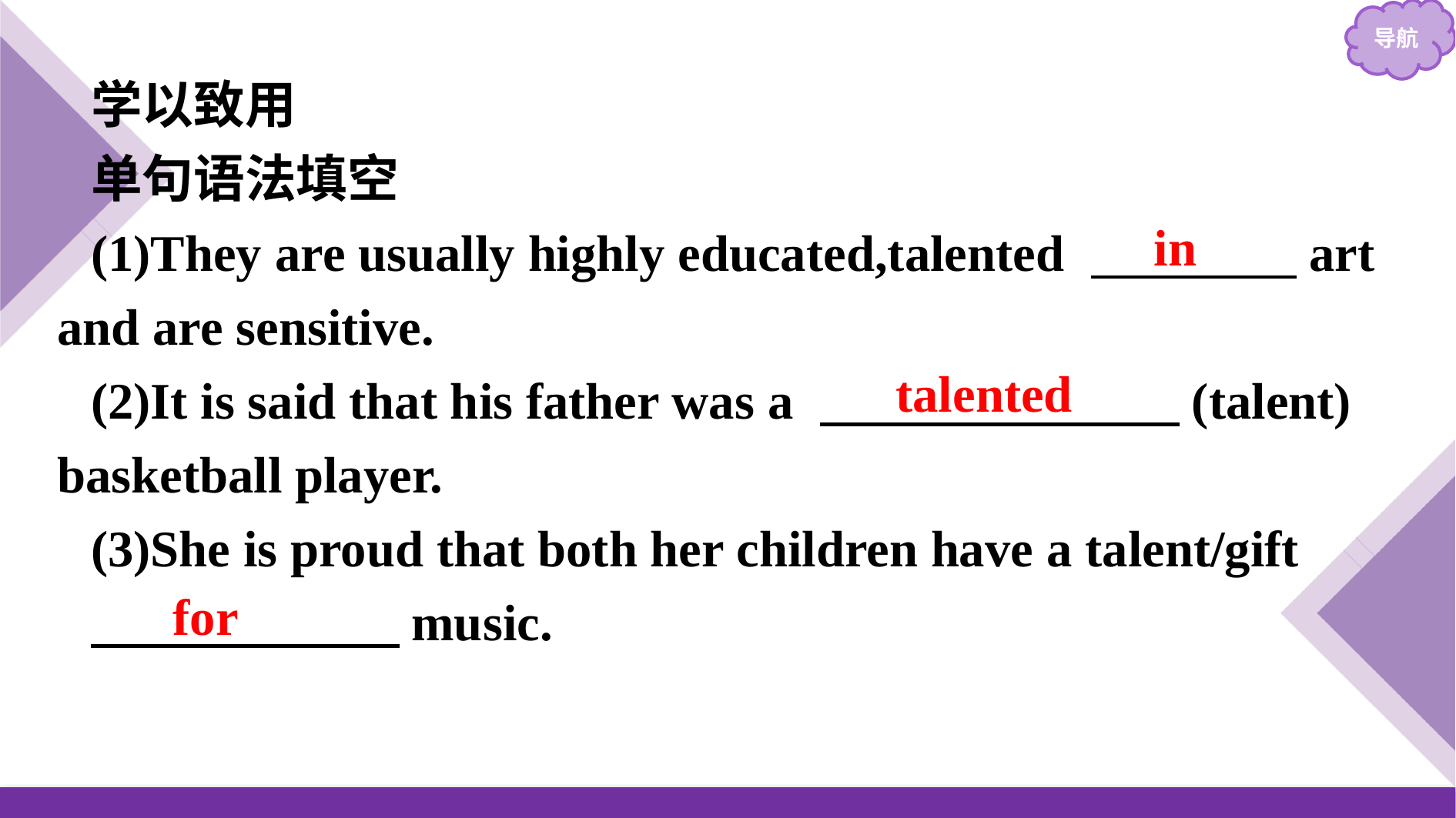

学以致用
单句语法填空
(1)They are usually highly educated,talented 　　　　art and are sensitive.
(2)It is said that his father was a 　　　　　　　(talent) basketball player.
(3)She is proud that both her children have a talent/gift
　　　　　　music.
in
talented
for